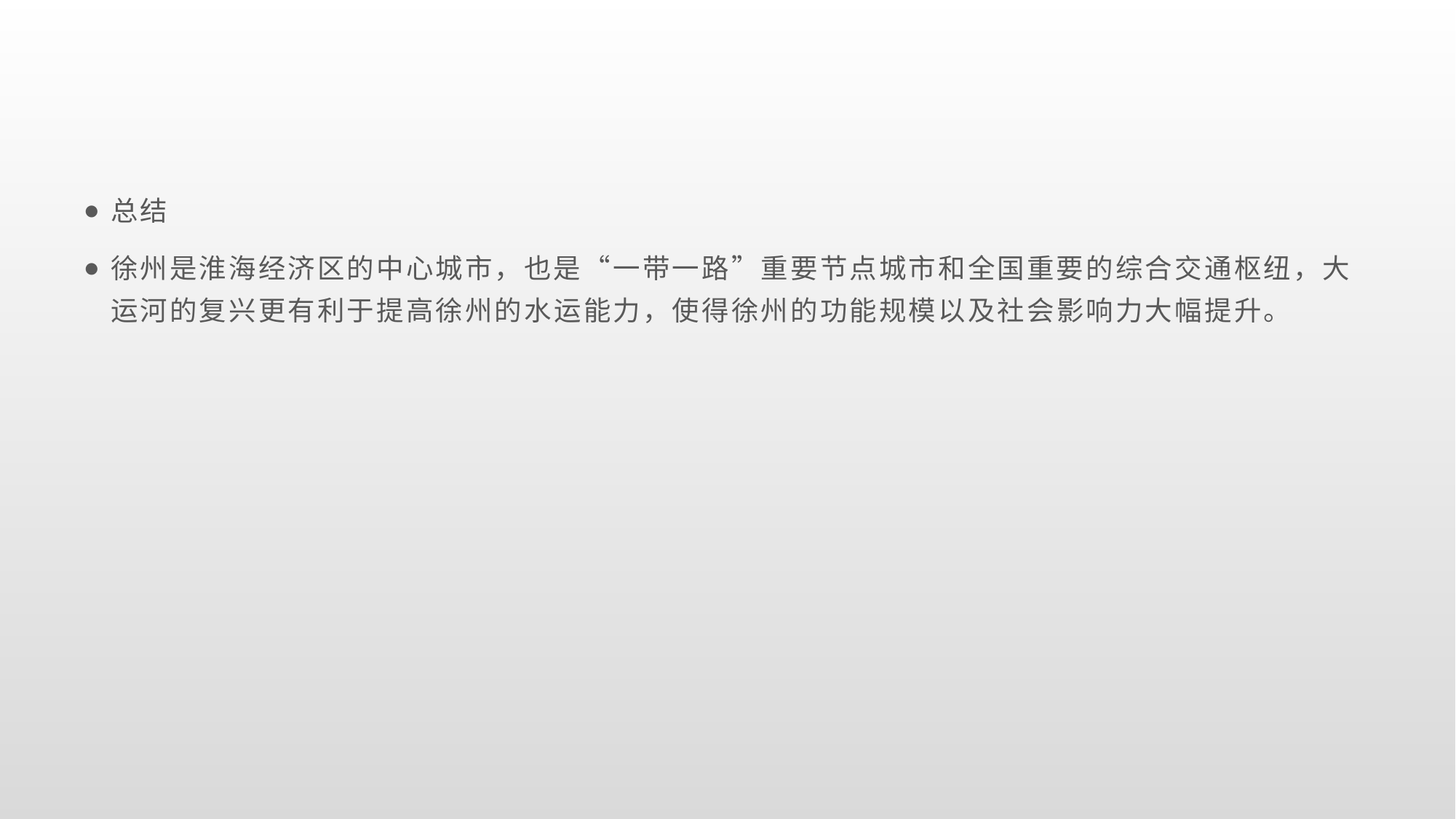

#
总结
徐州是淮海经济区的中心城市，也是“一带一路”重要节点城市和全国重要的综合交通枢纽，大运河的复兴更有利于提高徐州的水运能力，使得徐州的功能规模以及社会影响力大幅提升。